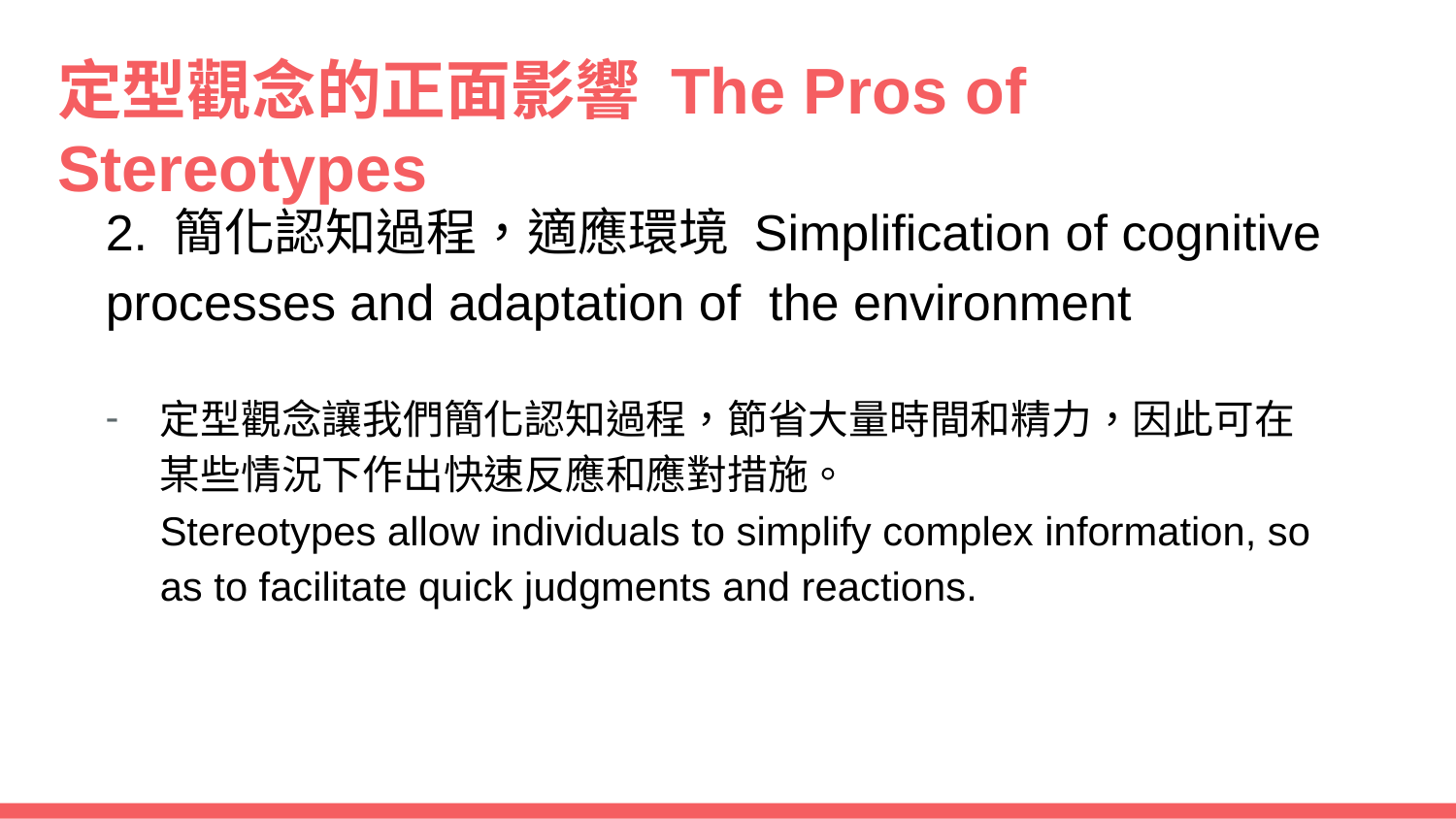

# 定型觀念的正面影響 The Pros of Stereotypes
2. 簡化認知過程，適應環境 Simplification of cognitive processes and adaptation of  the environment

定型觀念讓我們簡化認知過程，節省大量時間和精力，因此可在某些情況下作出快速反應和應對措施。
Stereotypes allow individuals to simplify complex information, so as to facilitate quick judgments and reactions.